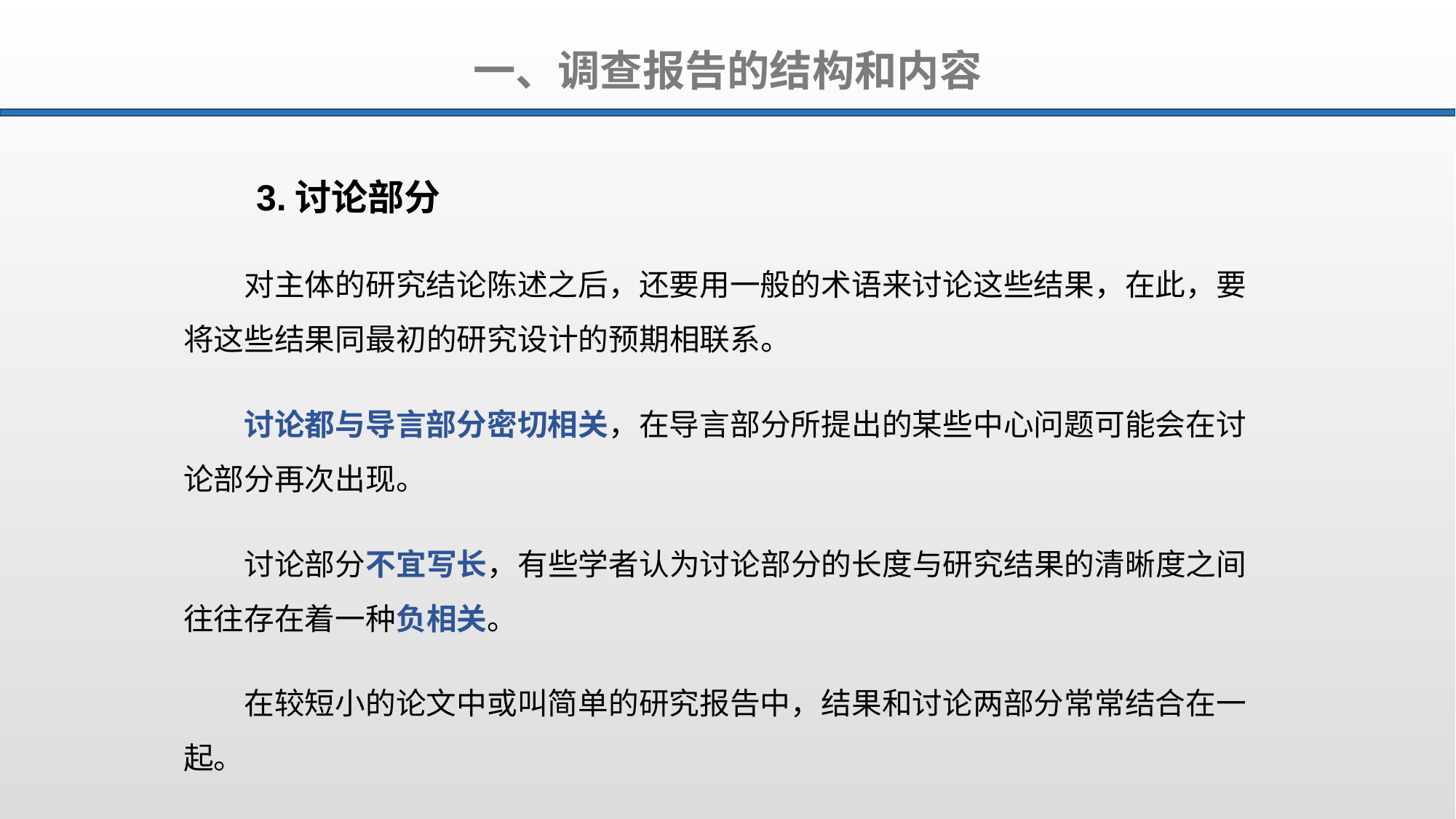

一、调查报告的结构和内容

3.讨论部分
对主体的研究结论陈述之后，还要用一般的术语来讨论这些结果，在此，要将这些结果同最初的研究设计的预期相联系。
讨论都与导言部分密切相关，在导言部分所提出的某些中心问题可能会在讨论部分再次出现。
讨论部分不宜写长，有些学者认为讨论部分的长度与研究结果的清晰度之间往往存在着一种负相关。
在较短小的论文中或叫简单的研究报告中，结果和讨论两部分常常结合在一起。